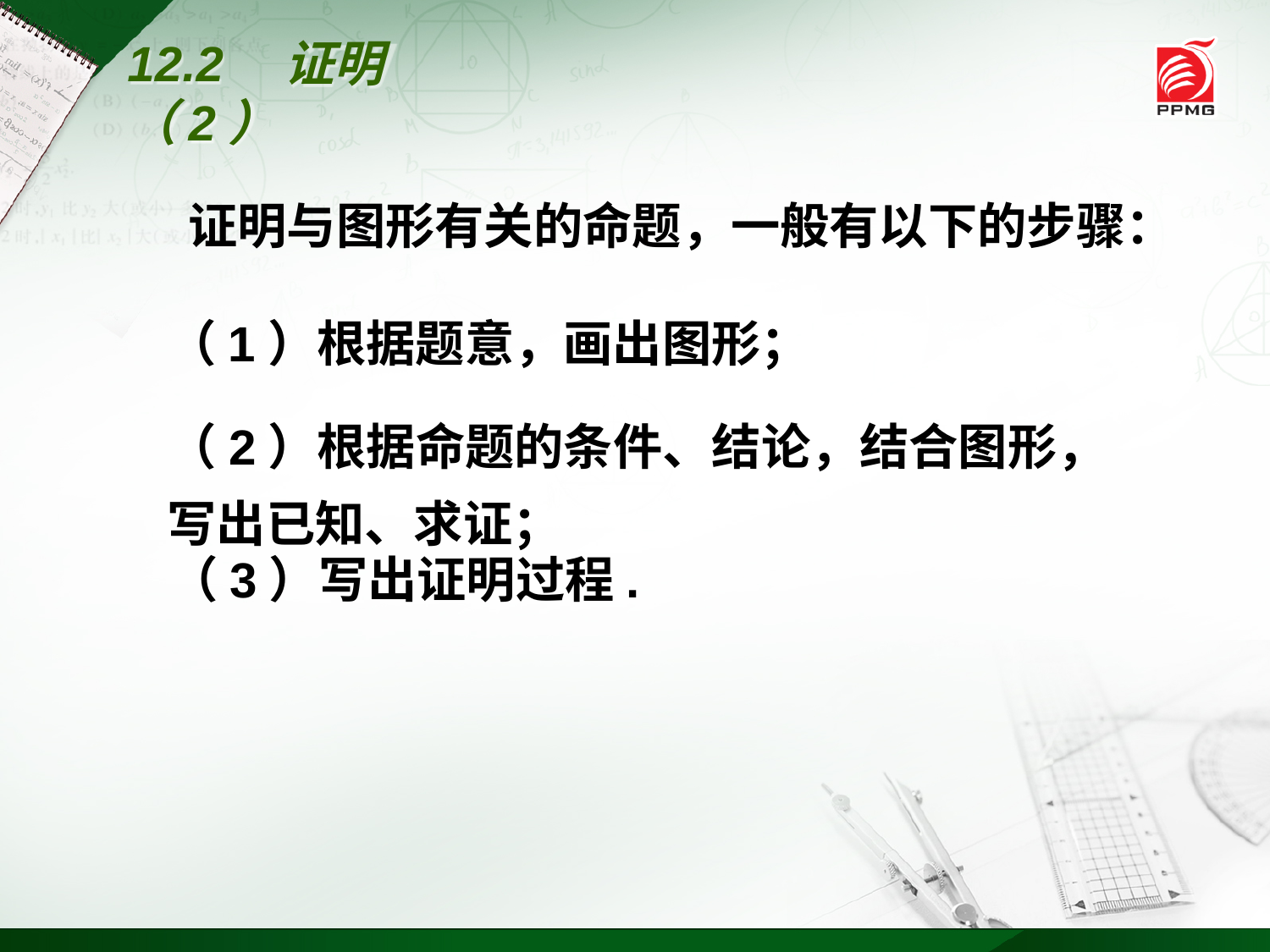

12.2　证明（2）
证明与图形有关的命题，一般有以下的步骤：
（1）根据题意，画出图形；
（2）根据命题的条件、结论，结合图形，写出已知、求证；
（3）写出证明过程.